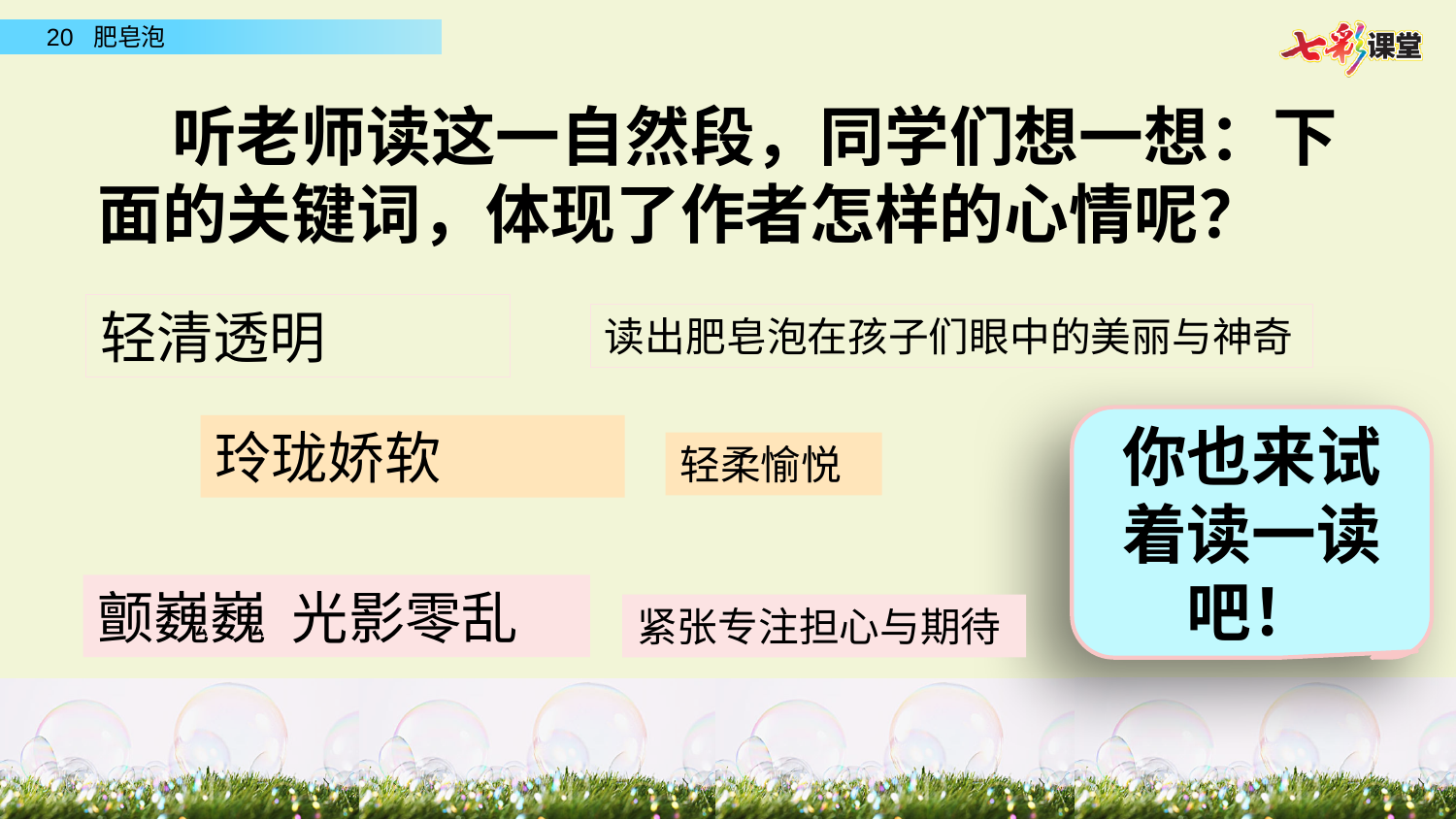

听老师读这一自然段，同学们想一想：下面的关键词，体现了作者怎样的心情呢？
轻清透明
读出肥皂泡在孩子们眼中的美丽与神奇
你也来试着读一读吧！
玲珑娇软
轻柔愉悦
颤巍巍  光影零乱
紧张专注担心与期待